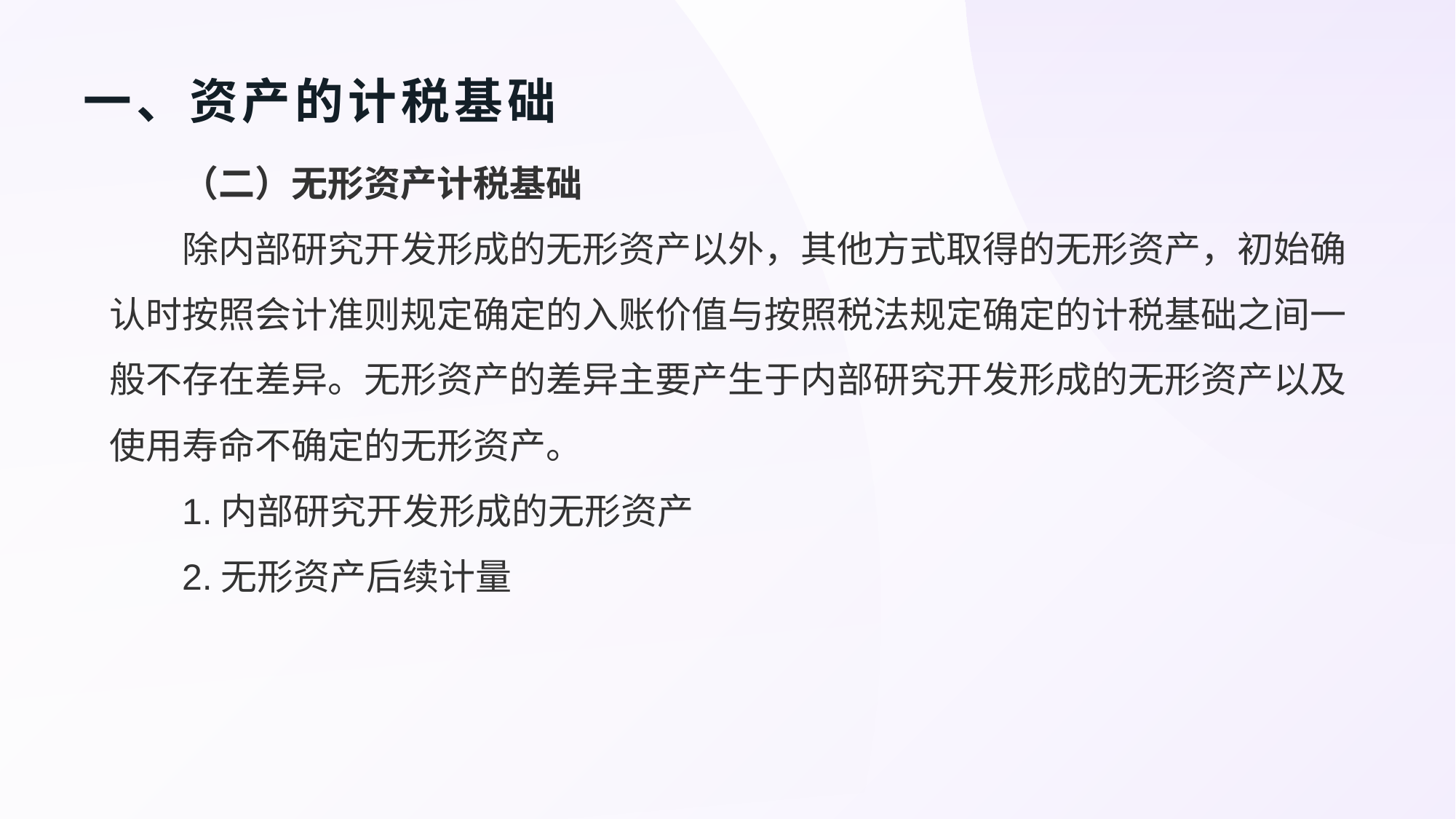

# 一、资产的计税基础
（二）无形资产计税基础
除内部研究开发形成的无形资产以外，其他方式取得的无形资产，初始确认时按照会计准则规定确定的入账价值与按照税法规定确定的计税基础之间一般不存在差异。无形资产的差异主要产生于内部研究开发形成的无形资产以及使用寿命不确定的无形资产。
1.内部研究开发形成的无形资产
2.无形资产后续计量